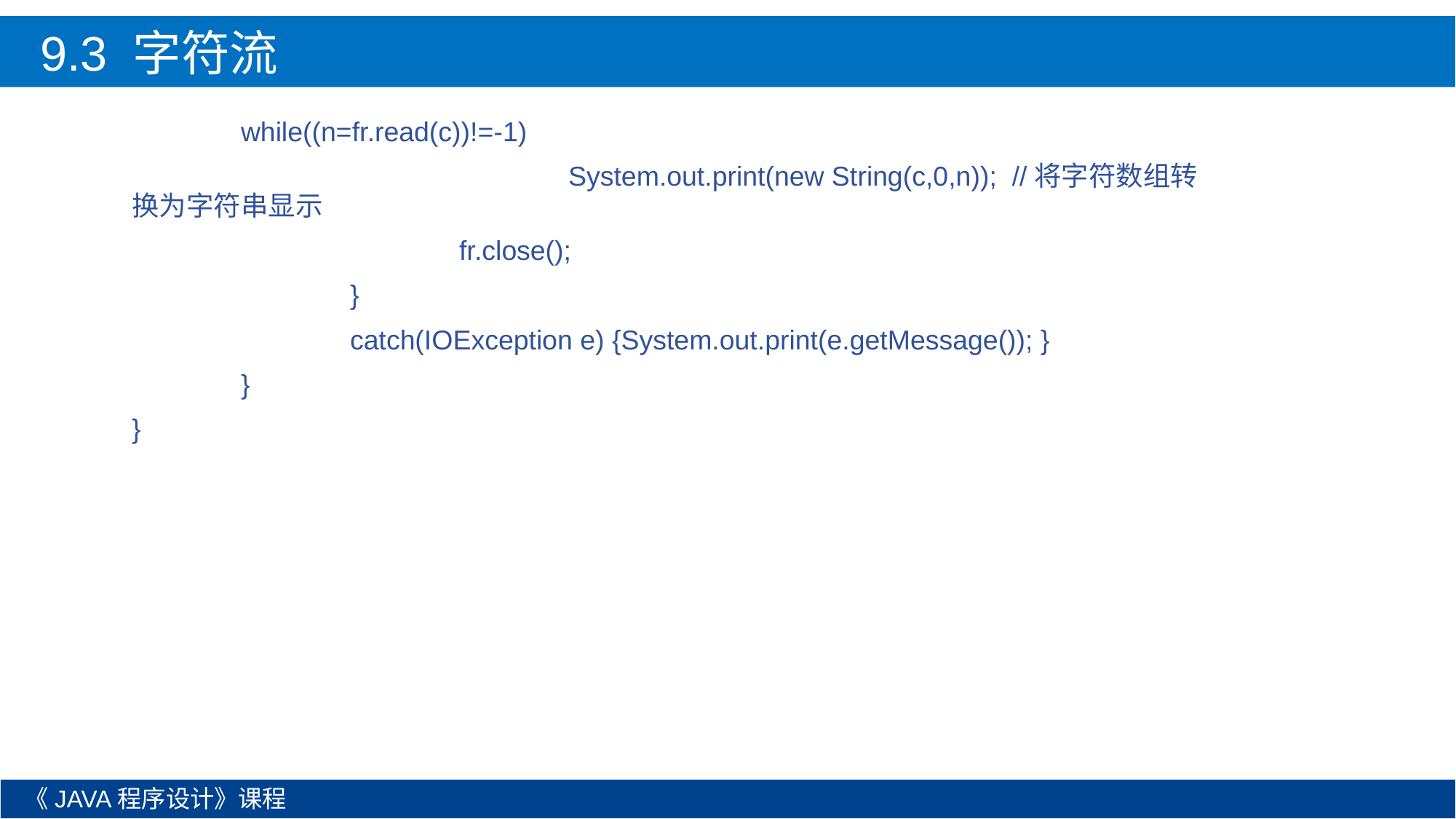

9.3 字符流
	while((n=fr.read(c))!=-1)
				System.out.print(new String(c,0,n));  //将字符数组转换为字符串显示
			fr.close();
		}
		catch(IOException e) {System.out.print(e.getMessage()); }
	}
}
《JAVA程序设计》课程